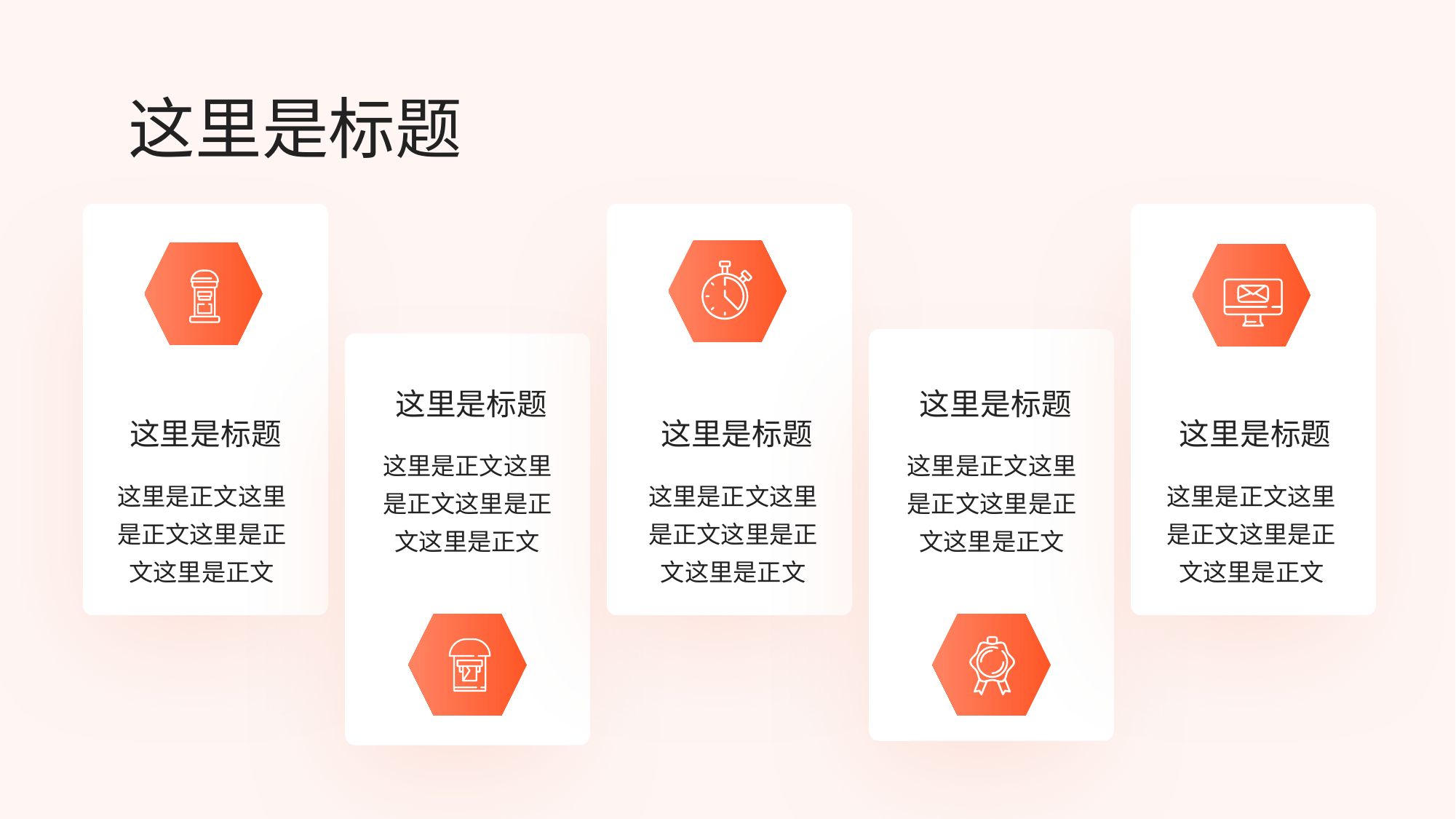

这里是标题

这里是标题
这里是标题
这里是标题
这里是标题
这里是标题
这里是正文这里是正文这里是正文这里是正文
这里是正文这里是正文这里是正文这里是正文
这里是正文这里是正文这里是正文这里是正文
这里是正文这里是正文这里是正文这里是正文
这里是正文这里是正文这里是正文这里是正文